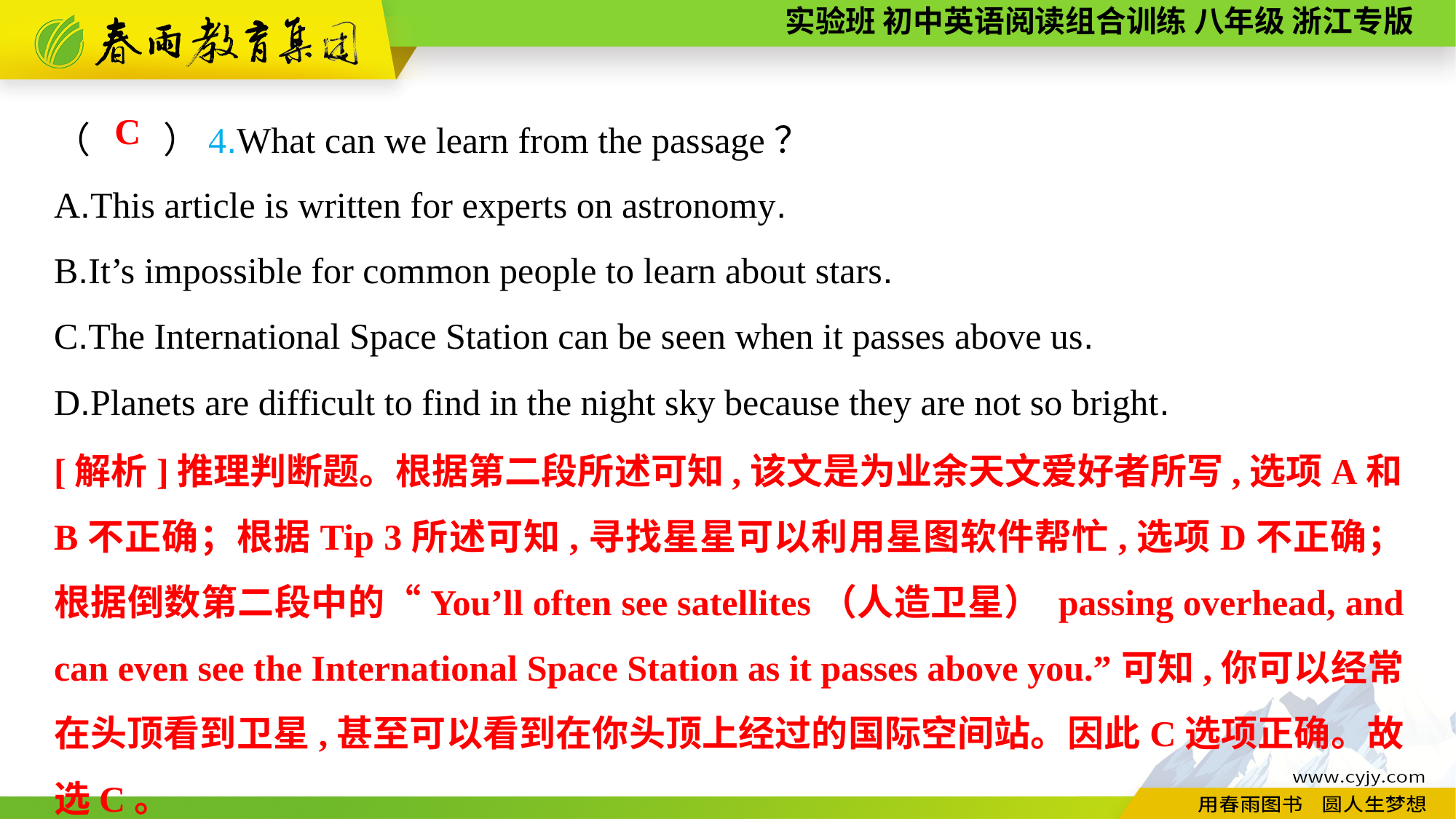

（　　）4.What can we learn from the passage？
A.This article is written for experts on astronomy.
B.It’s impossible for common people to learn about stars.
C.The International Space Station can be seen when it passes above us.
D.Planets are difficult to find in the night sky because they are not so bright.
C
[解析]推理判断题。根据第二段所述可知,该文是为业余天文爱好者所写,选项A和B不正确；根据Tip 3所述可知,寻找星星可以利用星图软件帮忙,选项D不正确；根据倒数第二段中的“You’ll often see satellites（人造卫星） passing overhead, and can even see the International Space Station as it passes above you.”可知,你可以经常在头顶看到卫星,甚至可以看到在你头顶上经过的国际空间站。因此C选项正确。故选C。